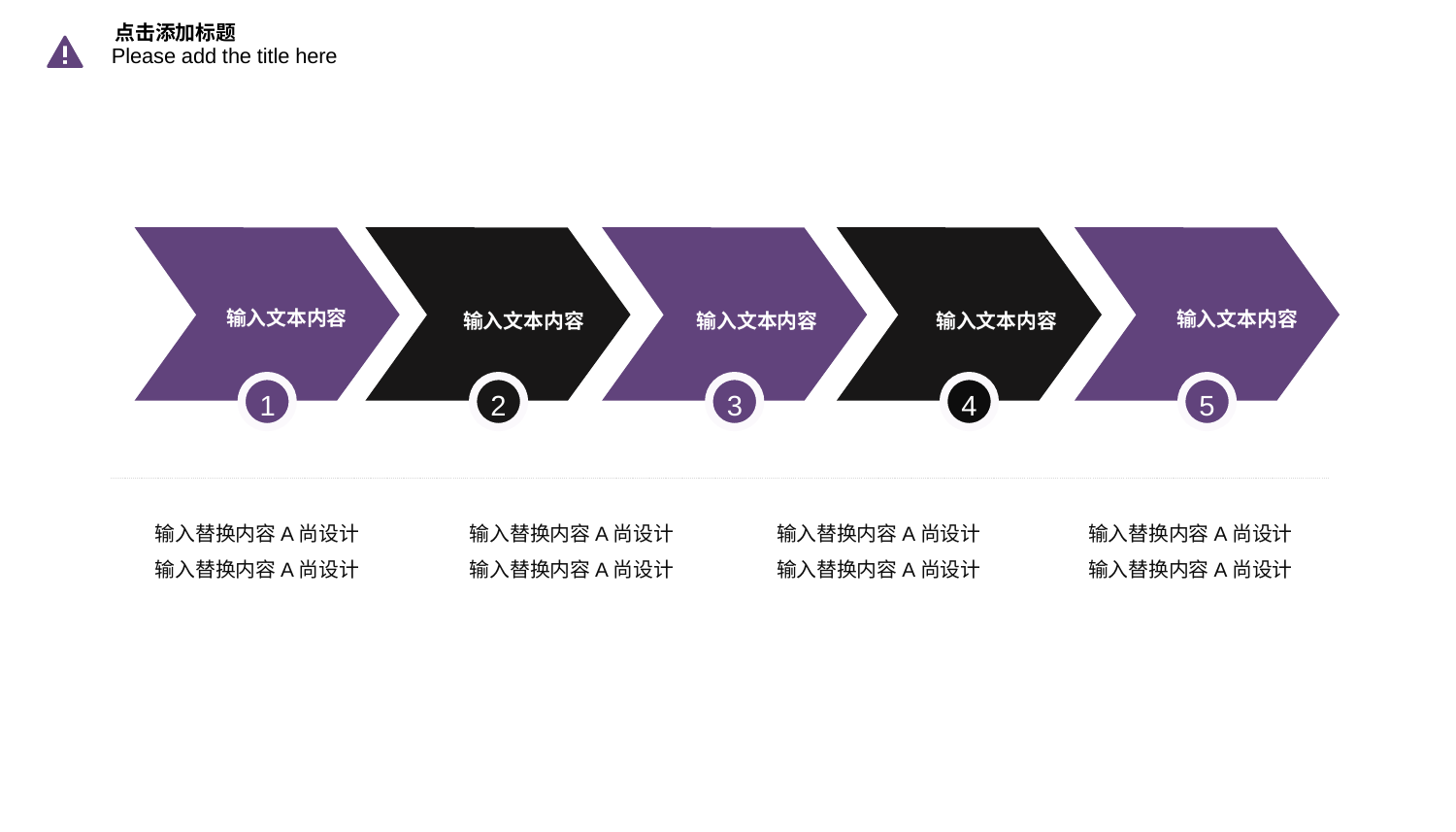

点击添加标题

Please add the title here

输入文本内容

输入文本内容

输入文本内容

输入文本内容

输入文本内容

1

2

3

4

5
输入替换内容A尚设计
输入替换内容A尚设计
输入替换内容A尚设计
输入替换内容A尚设计
输入替换内容A尚设计
输入替换内容A尚设计
输入替换内容A尚设计
输入替换内容A尚设计